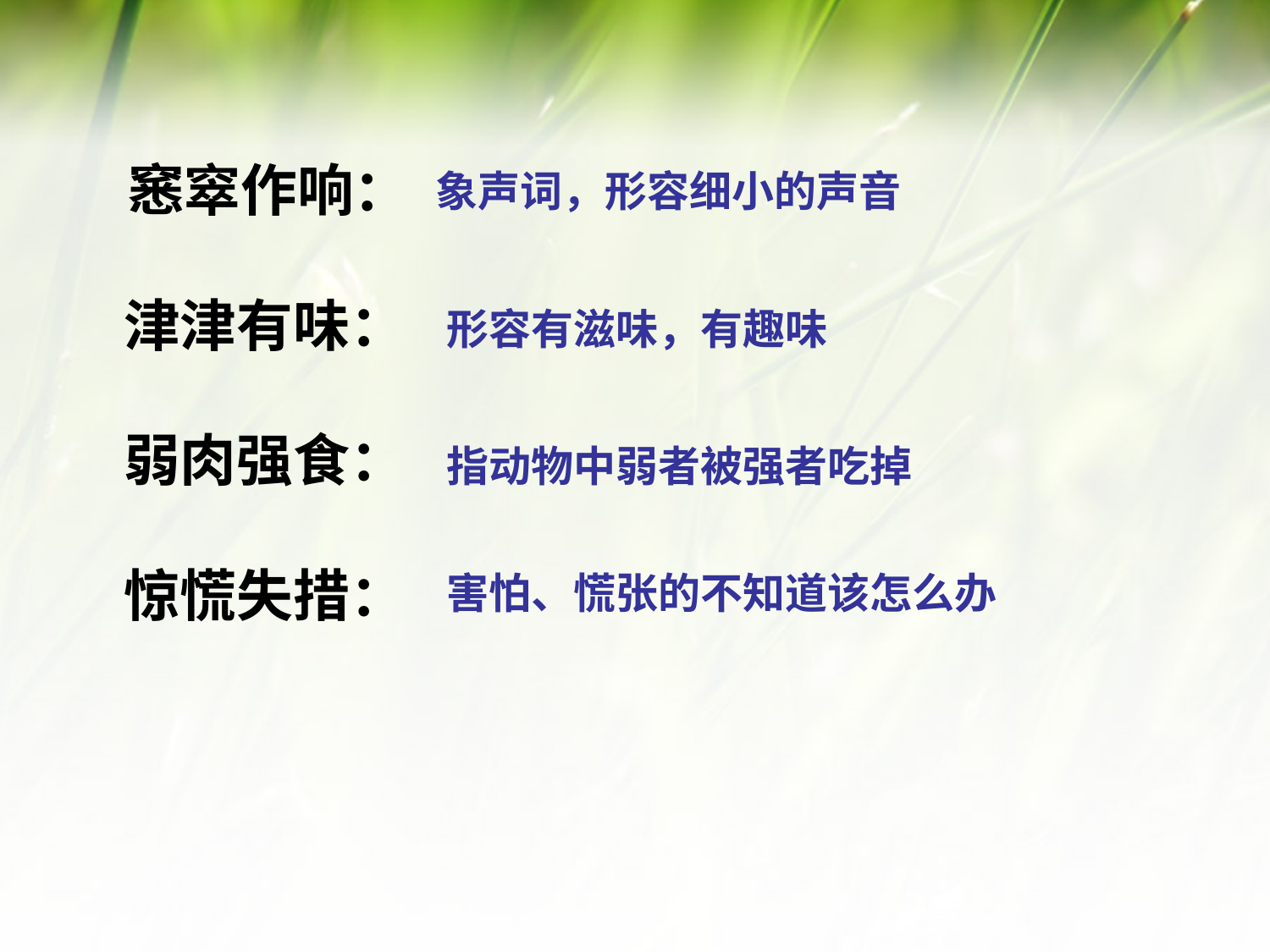

窸窣作响：
津津有味：
弱肉强食：
惊慌失措：
象声词，形容细小的声音
形容有滋味，有趣味
指动物中弱者被强者吃掉
害怕、慌张的不知道该怎么办